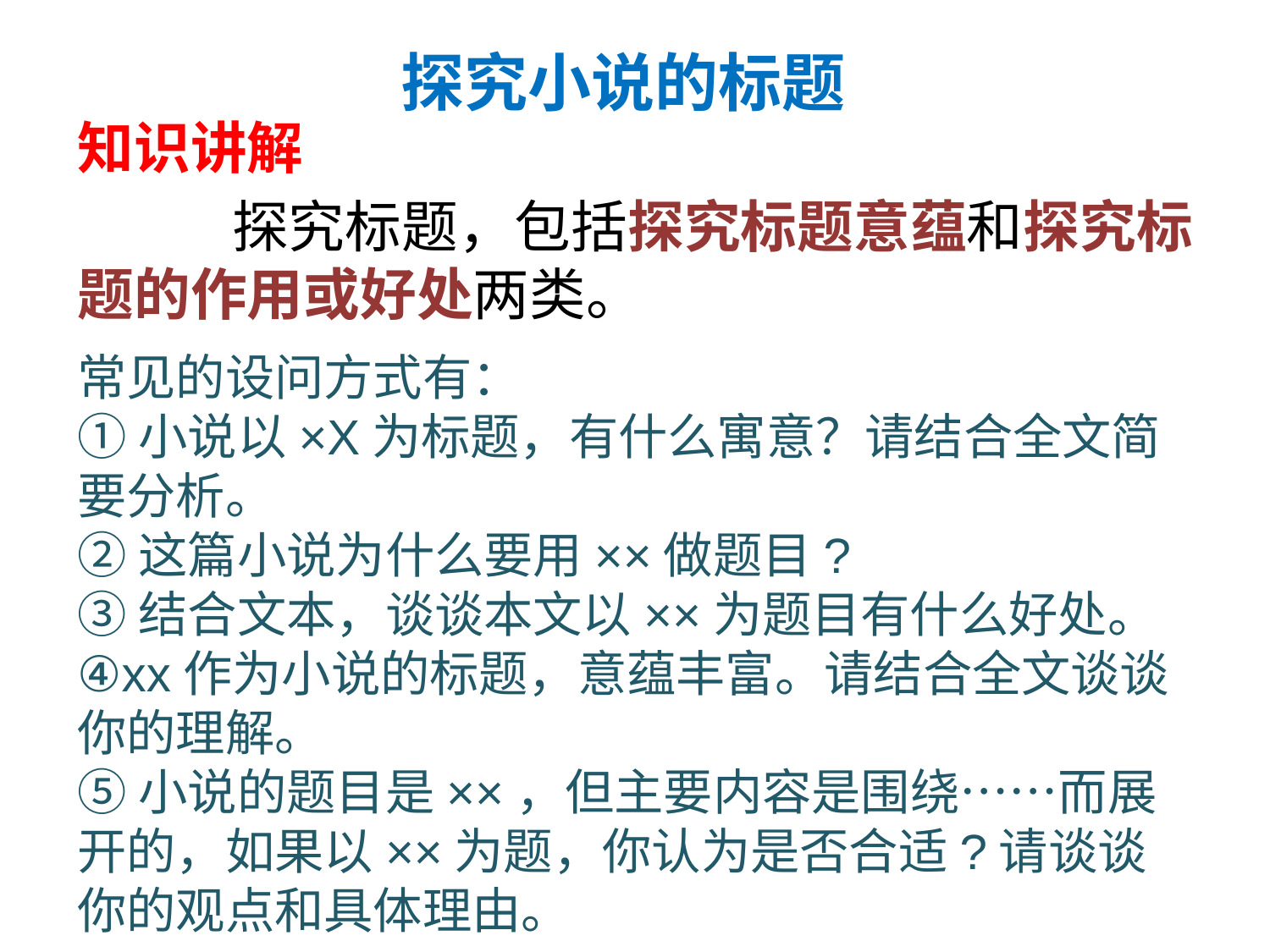

探究小说的标题
知识讲解
         探究标题，包括探究标题意蕴和探究标题的作用或好处两类。

常见的设问方式有：
①小说以×X为标题，有什么寓意？请结合全文简要分析。
②这篇小说为什么要用××做题目?
③结合文本，谈谈本文以××为题目有什么好处。
④xx作为小说的标题，意蕴丰富。请结合全文谈谈你的理解。
⑤小说的题目是××，但主要内容是围绕……而展开的，如果以××为题，你认为是否合适?请谈谈你的观点和具体理由。